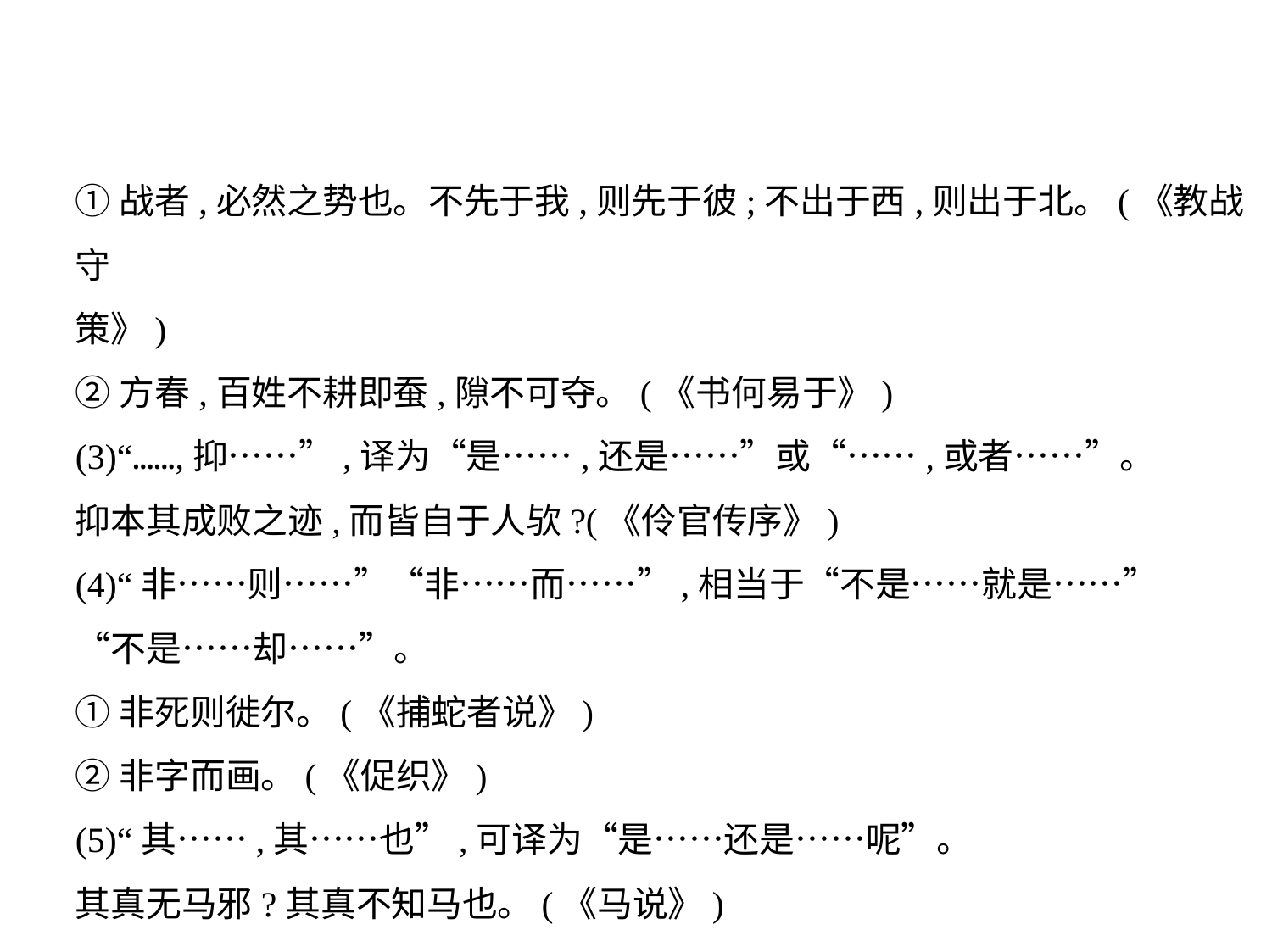

①战者,必然之势也。不先于我,则先于彼;不出于西,则出于北。(《教战守
策》)
②方春,百姓不耕即蚕,隙不可夺。(《书何易于》)
(3)“……,抑……”,译为“是……,还是……”或“……,或者……”。
抑本其成败之迹,而皆自于人欤?(《伶官传序》)
(4)“非……则……”“非……而……”,相当于“不是……就是……”
“不是……却……”。
①非死则徙尔。(《捕蛇者说》)
②非字而画。(《促织》)
(5)“其……,其……也”,可译为“是……还是……呢”。
其真无马邪?其真不知马也。(《马说》)